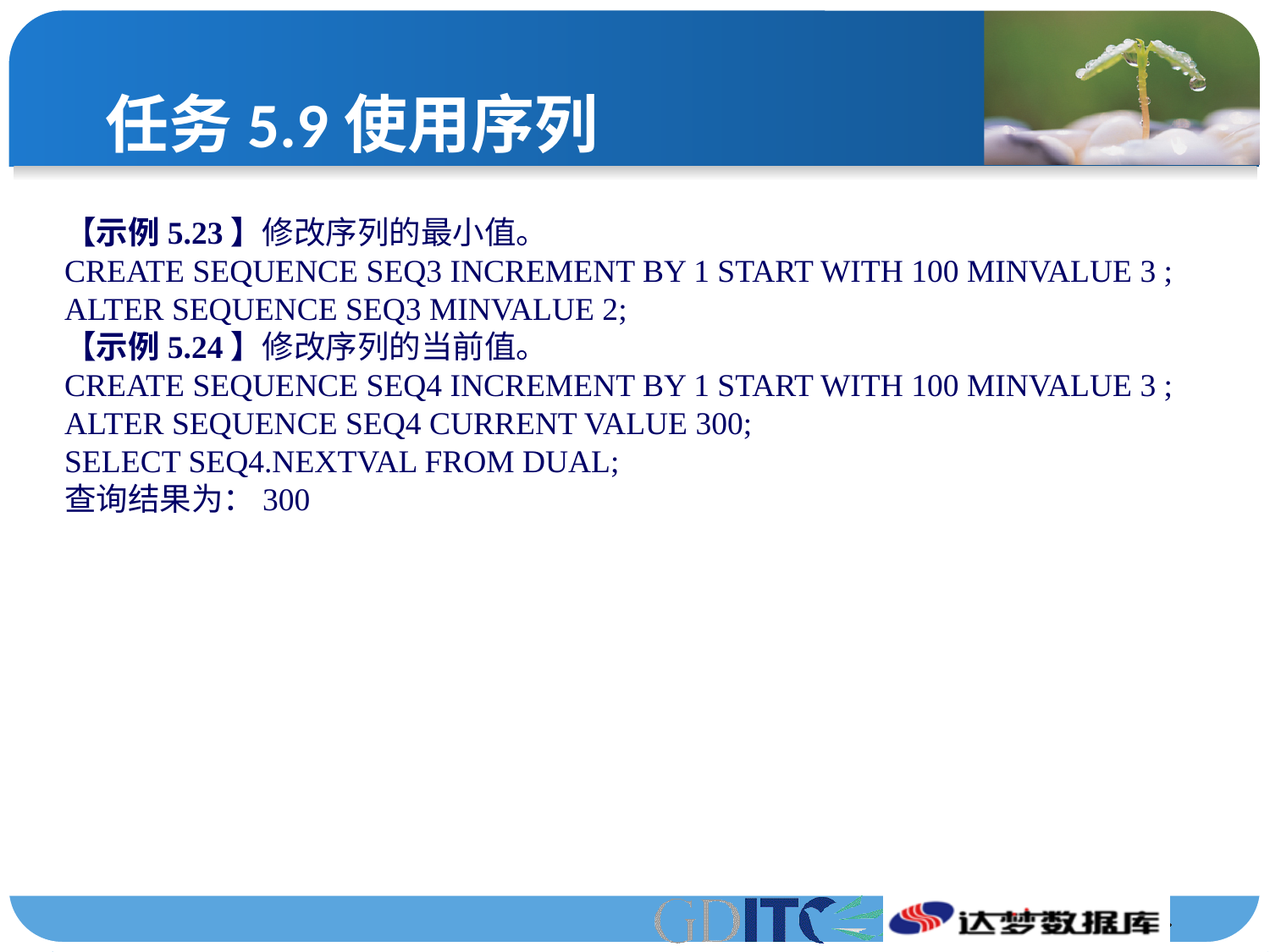

# 任务5.9使用序列
【示例5.23】修改序列的最小值。
CREATE SEQUENCE SEQ3 INCREMENT BY 1 START WITH 100 MINVALUE 3 ;
ALTER SEQUENCE SEQ3 MINVALUE 2;
【示例5.24】修改序列的当前值。
CREATE SEQUENCE SEQ4 INCREMENT BY 1 START WITH 100 MINVALUE 3 ;
ALTER SEQUENCE SEQ4 CURRENT VALUE 300;
SELECT SEQ4.NEXTVAL FROM DUAL;
查询结果为：300